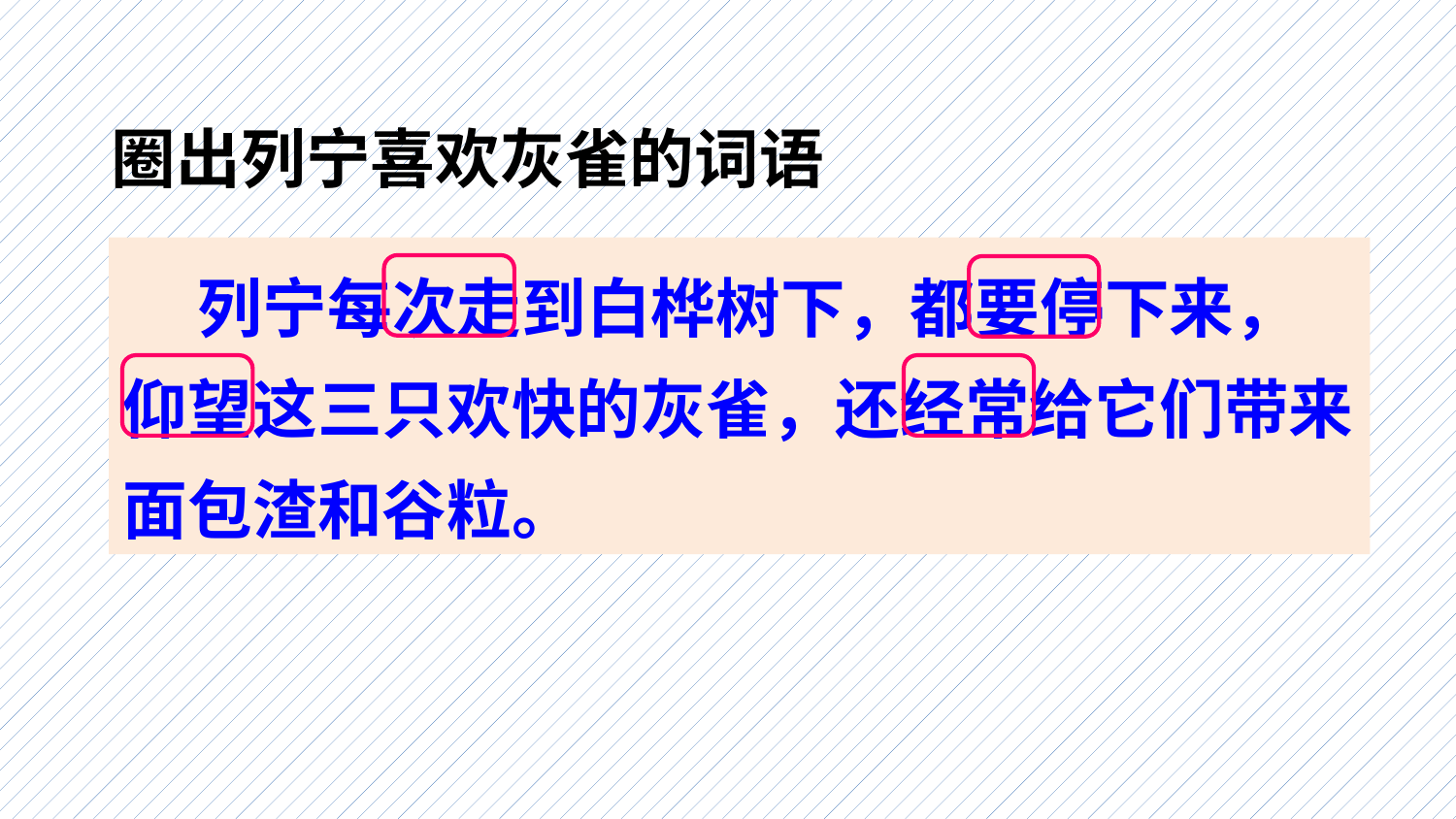

圈出列宁喜欢灰雀的词语
    列宁每次走到白桦树下，都要停下来，仰望这三只欢快的灰雀，还经常给它们带来面包渣和谷粒。